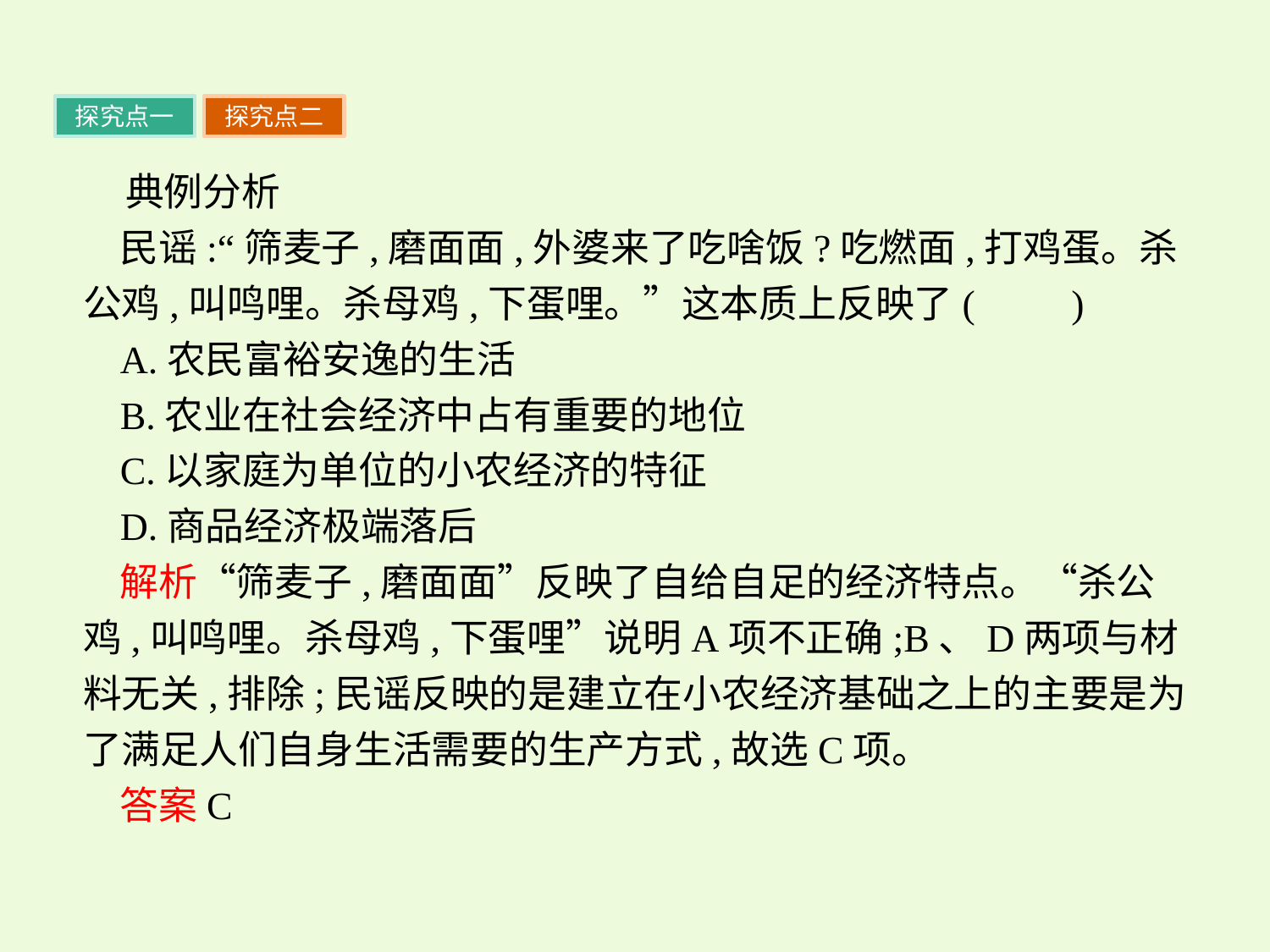

探究点一
探究点二
典例分析
民谣:“筛麦子,磨面面,外婆来了吃啥饭?吃燃面,打鸡蛋。杀公鸡,叫鸣哩。杀母鸡,下蛋哩。”这本质上反映了(　　)
A.农民富裕安逸的生活
B.农业在社会经济中占有重要的地位
C.以家庭为单位的小农经济的特征
D.商品经济极端落后
解析“筛麦子,磨面面”反映了自给自足的经济特点。“杀公鸡,叫鸣哩。杀母鸡,下蛋哩”说明A项不正确;B、D两项与材料无关,排除;民谣反映的是建立在小农经济基础之上的主要是为了满足人们自身生活需要的生产方式,故选C项。
答案C